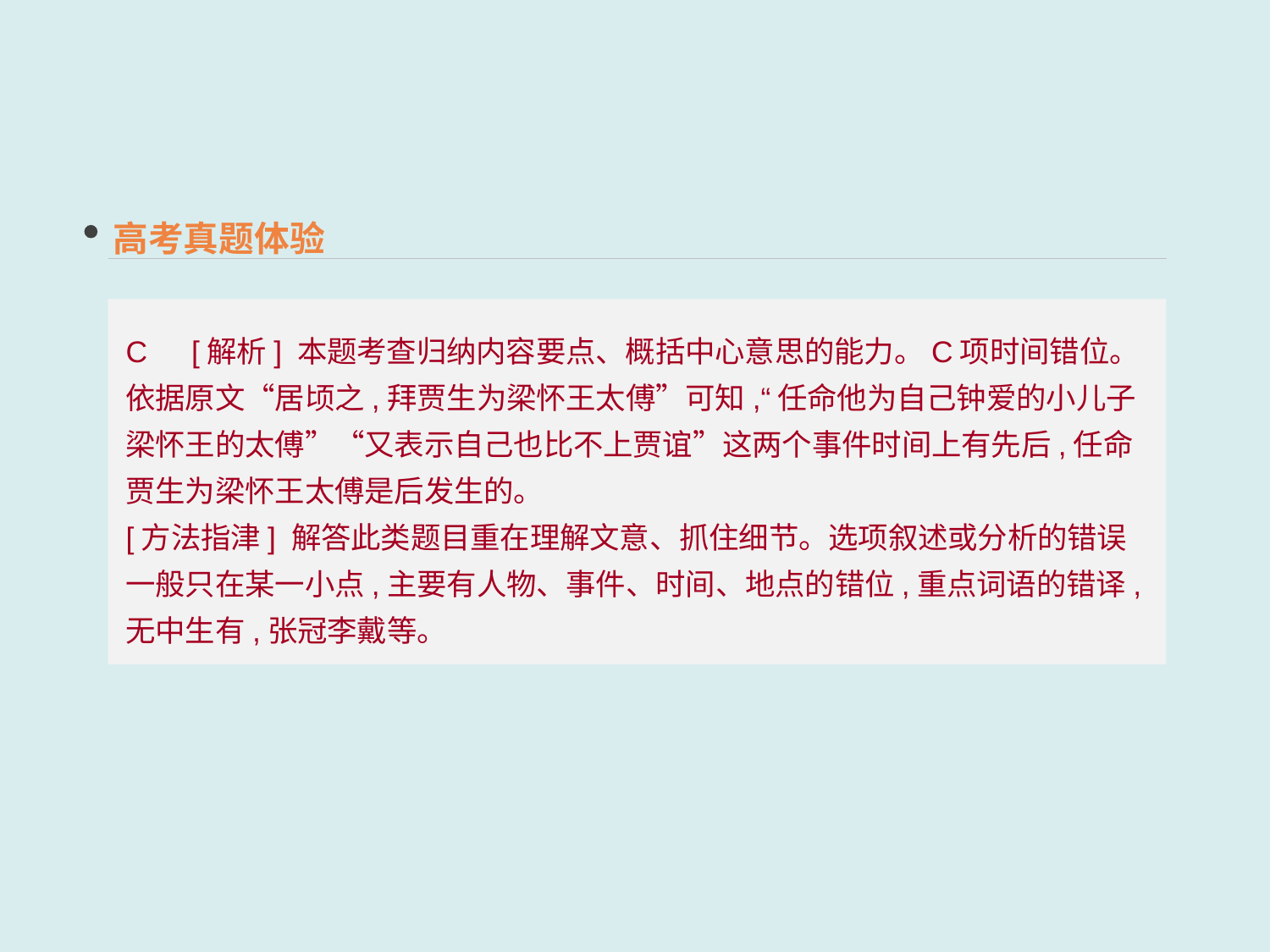

高考真题体验

C　[解析] 本题考查归纳内容要点、概括中心意思的能力。C项时间错位。依据原文“居顷之,拜贾生为梁怀王太傅”可知,“任命他为自己钟爱的小儿子梁怀王的太傅”“又表示自己也比不上贾谊”这两个事件时间上有先后,任命贾生为梁怀王太傅是后发生的。
[方法指津] 解答此类题目重在理解文意、抓住细节。选项叙述或分析的错误一般只在某一小点,主要有人物、事件、时间、地点的错位,重点词语的错译,无中生有,张冠李戴等。